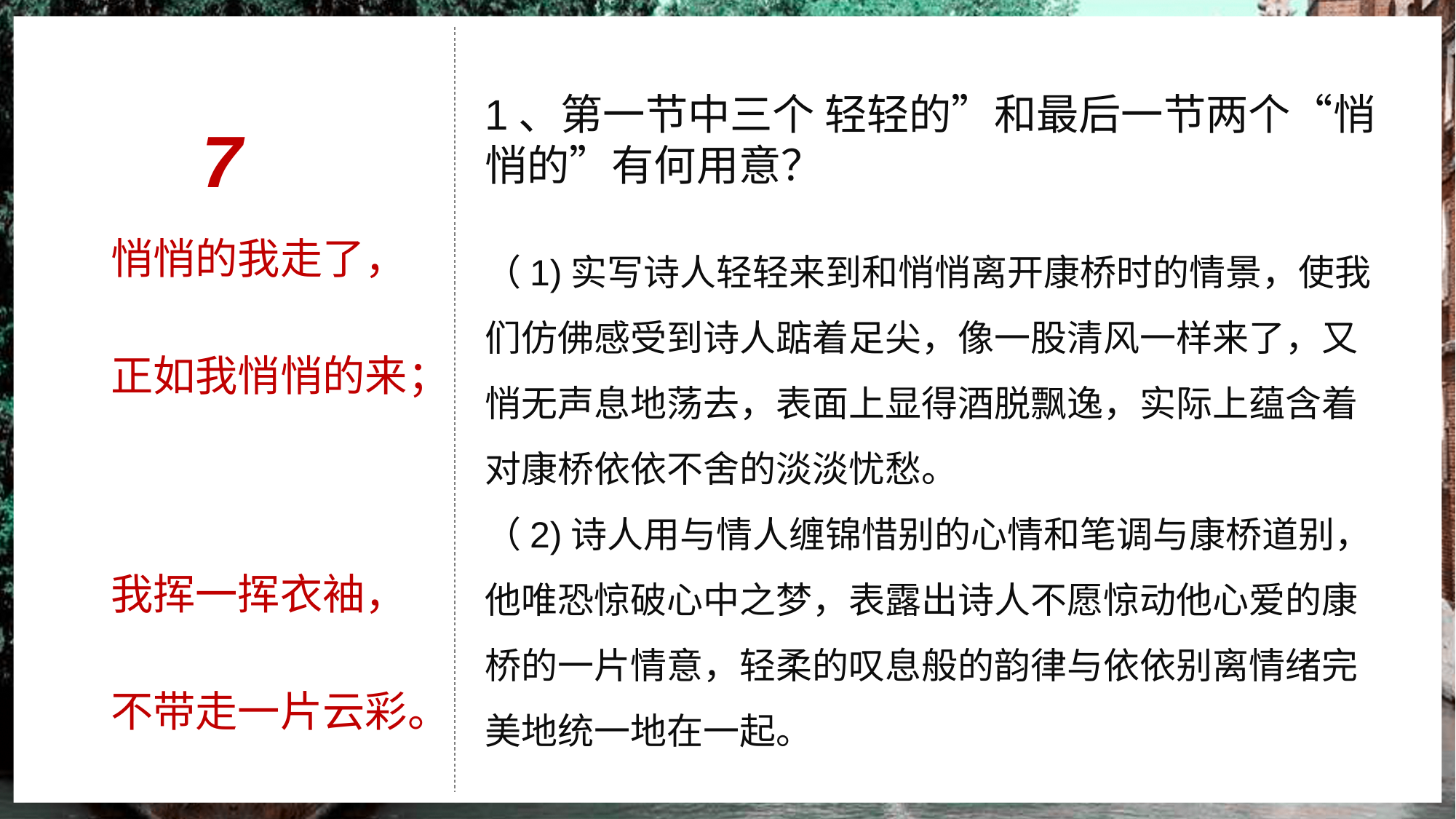

7

1、第一节中三个 轻轻的”和最后一节两个“悄悄的”有何用意？
悄悄的我走了，
正如我悄悄的来；
我挥一挥衣袖，
不带走一片云彩。
（1)实写诗人轻轻来到和悄悄离开康桥时的情景，使我们仿佛感受到诗人踮着足尖，像一股清风一样来了，又悄无声息地荡去，表面上显得酒脱飘逸，实际上蕴含着对康桥依依不舍的淡淡忧愁。
（2)诗人用与情人缠锦惜别的心情和笔调与康桥道别，他唯恐惊破心中之梦，表露出诗人不愿惊动他心爱的康桥的一片情意，轻柔的叹息般的韵律与依依别离情绪完美地统一地在一起。